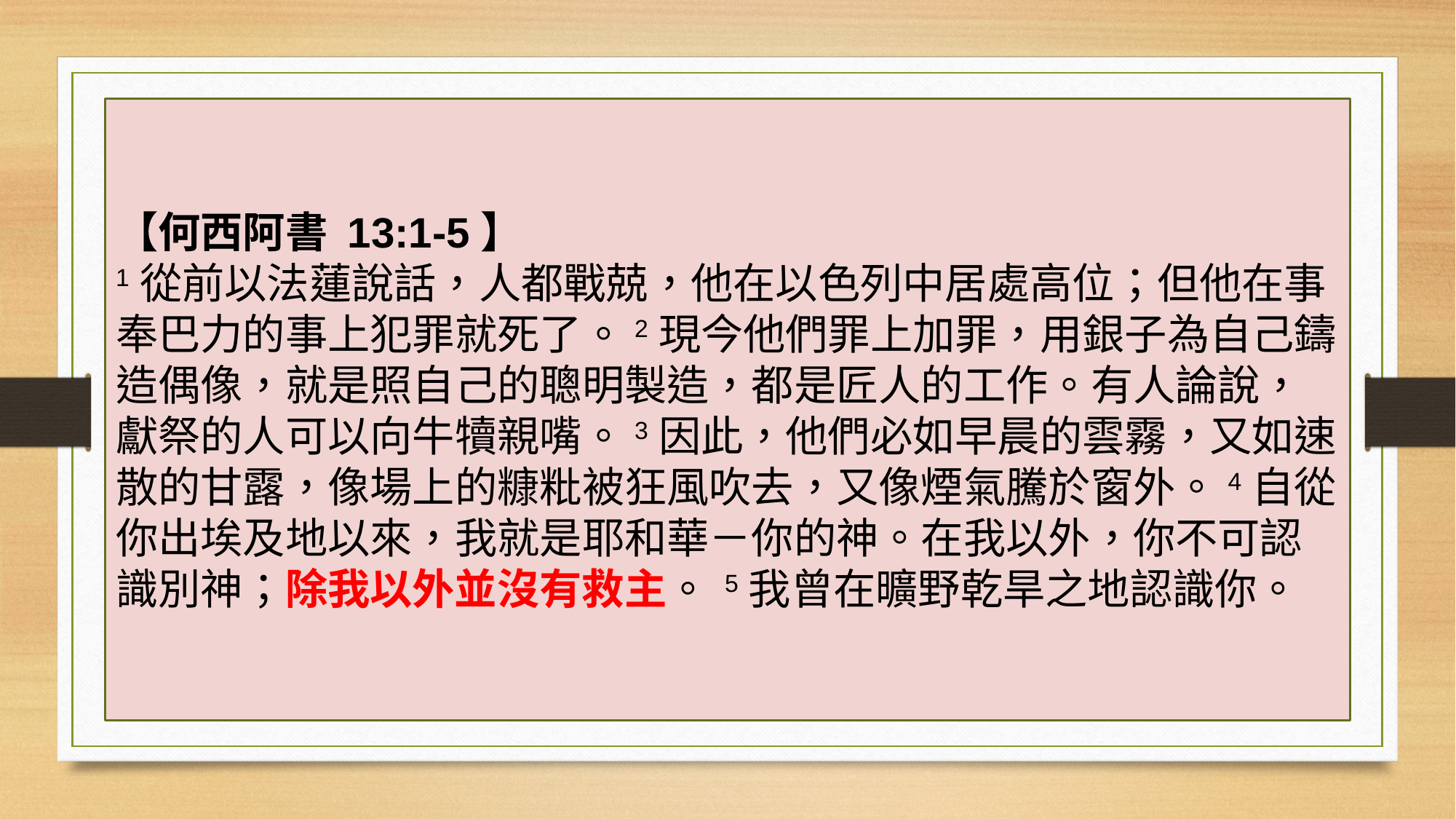

【何西阿書 13:1-5】
1從前以法蓮說話，人都戰兢，他在以色列中居處高位；但他在事奉巴力的事上犯罪就死了。2現今他們罪上加罪，用銀子為自己鑄造偶像，就是照自己的聰明製造，都是匠人的工作。有人論說，獻祭的人可以向牛犢親嘴。3因此，他們必如早晨的雲霧，又如速散的甘露，像場上的糠粃被狂風吹去，又像煙氣騰於窗外。4自從你出埃及地以來，我就是耶和華－你的神。在我以外，你不可認識別神；除我以外並沒有救主。 5我曾在曠野乾旱之地認識你。
#